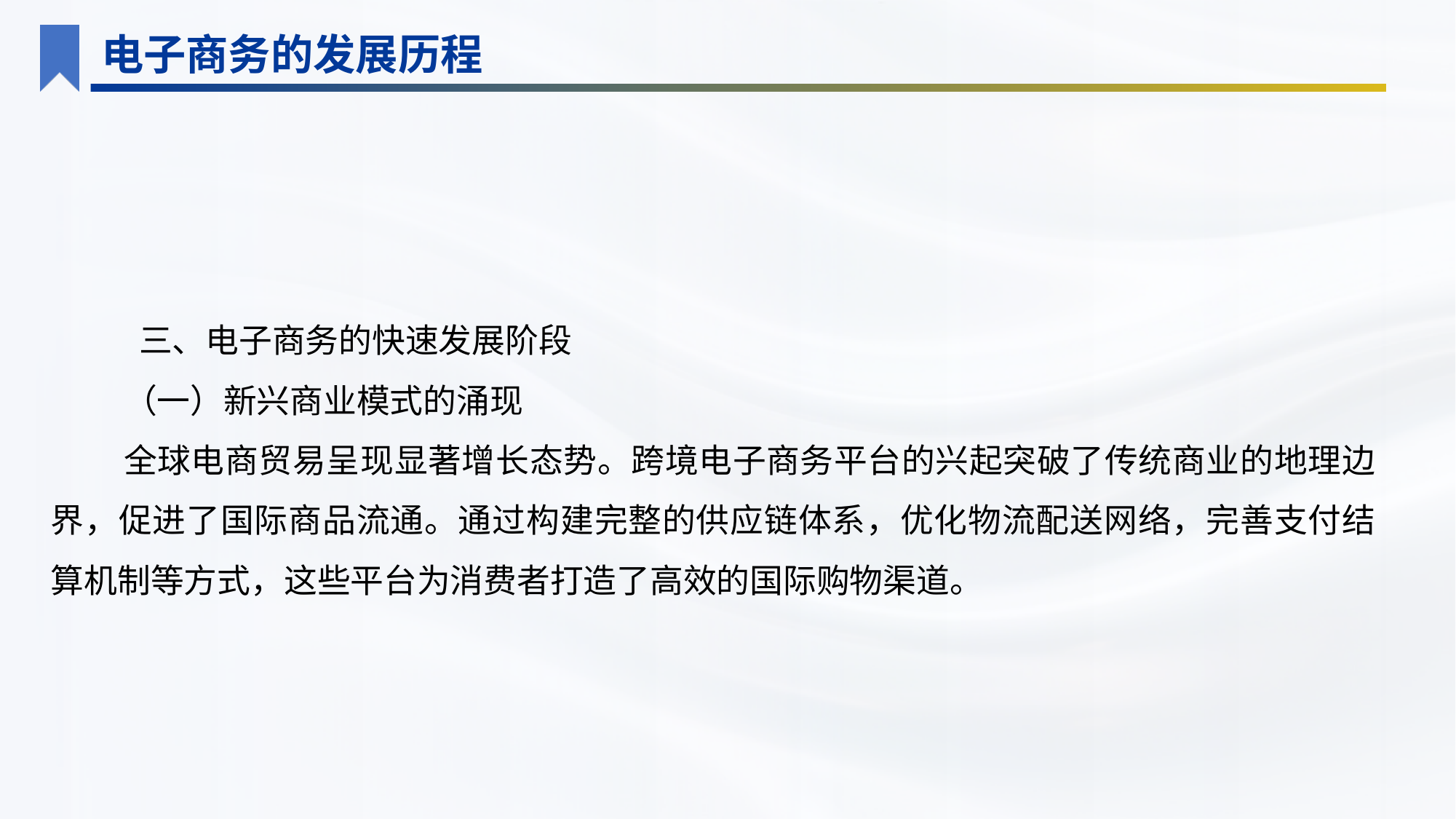

电子商务的发展历程
 三、电子商务的快速发展阶段
（一）新兴商业模式的涌现
全球电商贸易呈现显著增长态势。跨境电子商务平台的兴起突破了传统商业的地理边界，促进了国际商品流通。通过构建完整的供应链体系，优化物流配送网络，完善支付结算机制等方式，这些平台为消费者打造了高效的国际购物渠道。